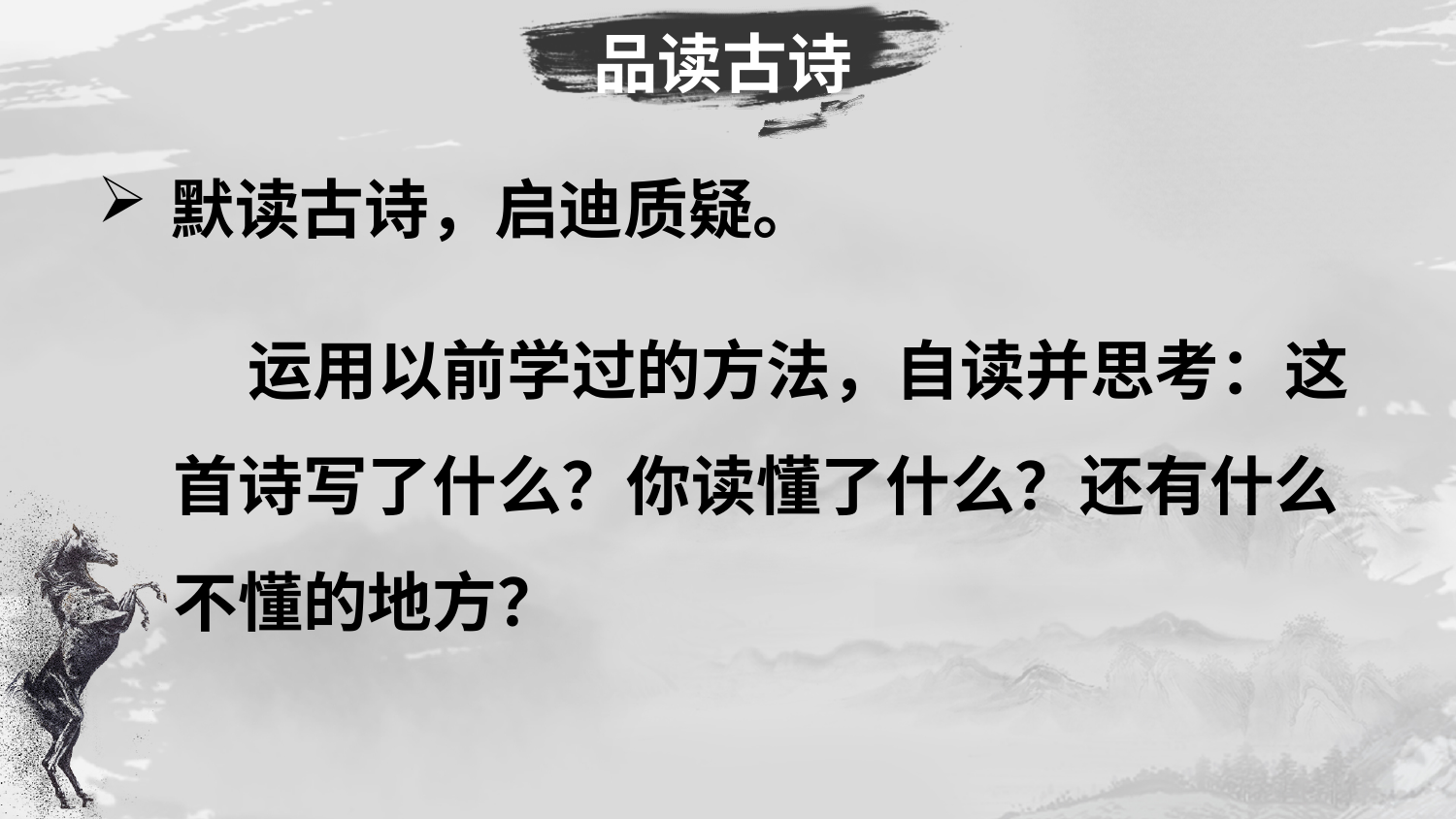

品读古诗
默读古诗，启迪质疑。
    运用以前学过的方法，自读并思考：这首诗写了什么？你读懂了什么？还有什么不懂的地方？